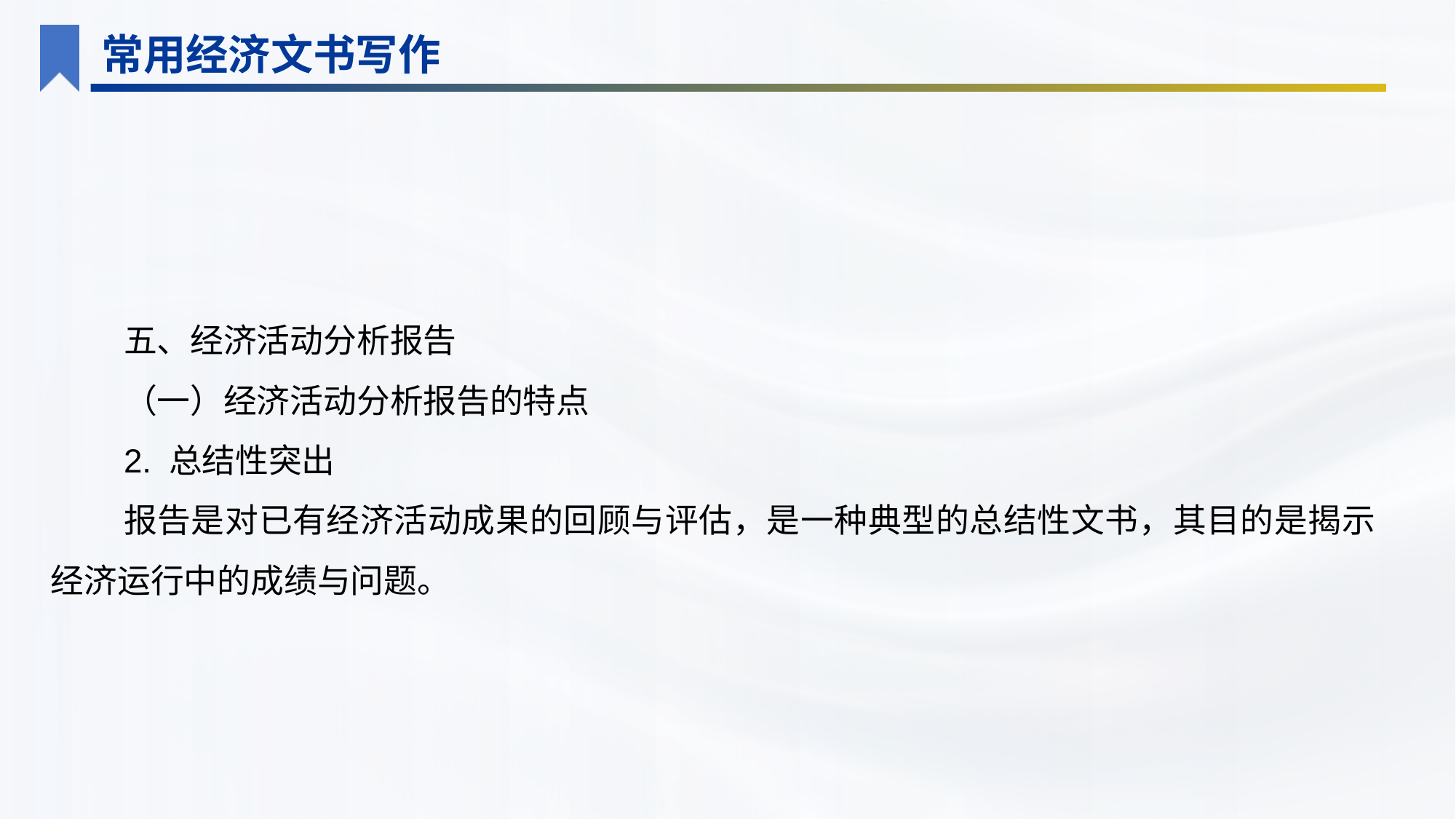

常用经济文书写作
五、经济活动分析报告
（一）经济活动分析报告的特点
2. 总结性突出
报告是对已有经济活动成果的回顾与评估，是一种典型的总结性文书，其目的是揭示经济运行中的成绩与问题。